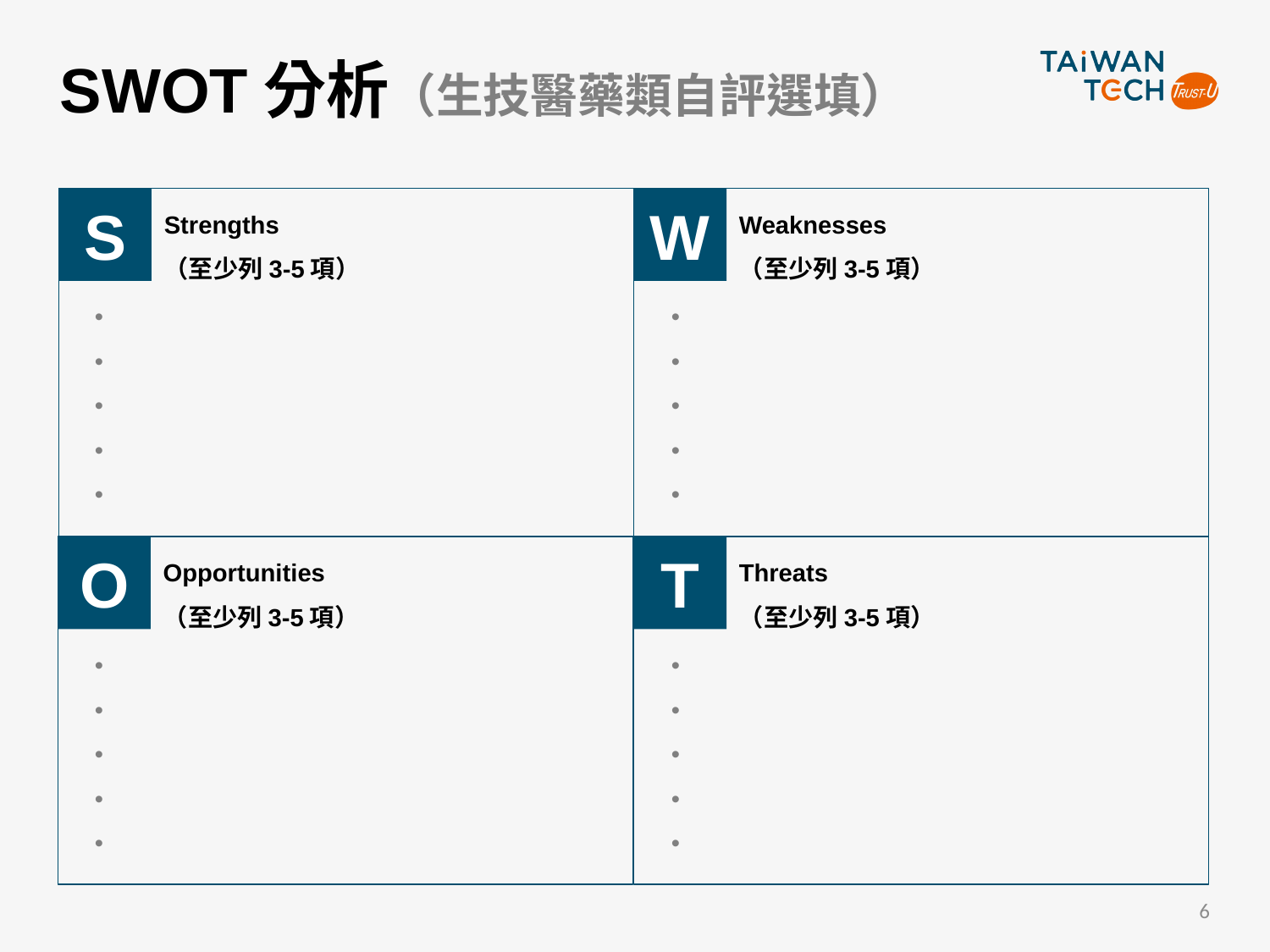

# SWOT分析（生技醫藥類自評選填）

S
Strengths
（至少列3-5項）

W
Weaknesses
（至少列3-5項）

O
Opportunities
（至少列3-5項）

T
Threats
（至少列3-5項）

6